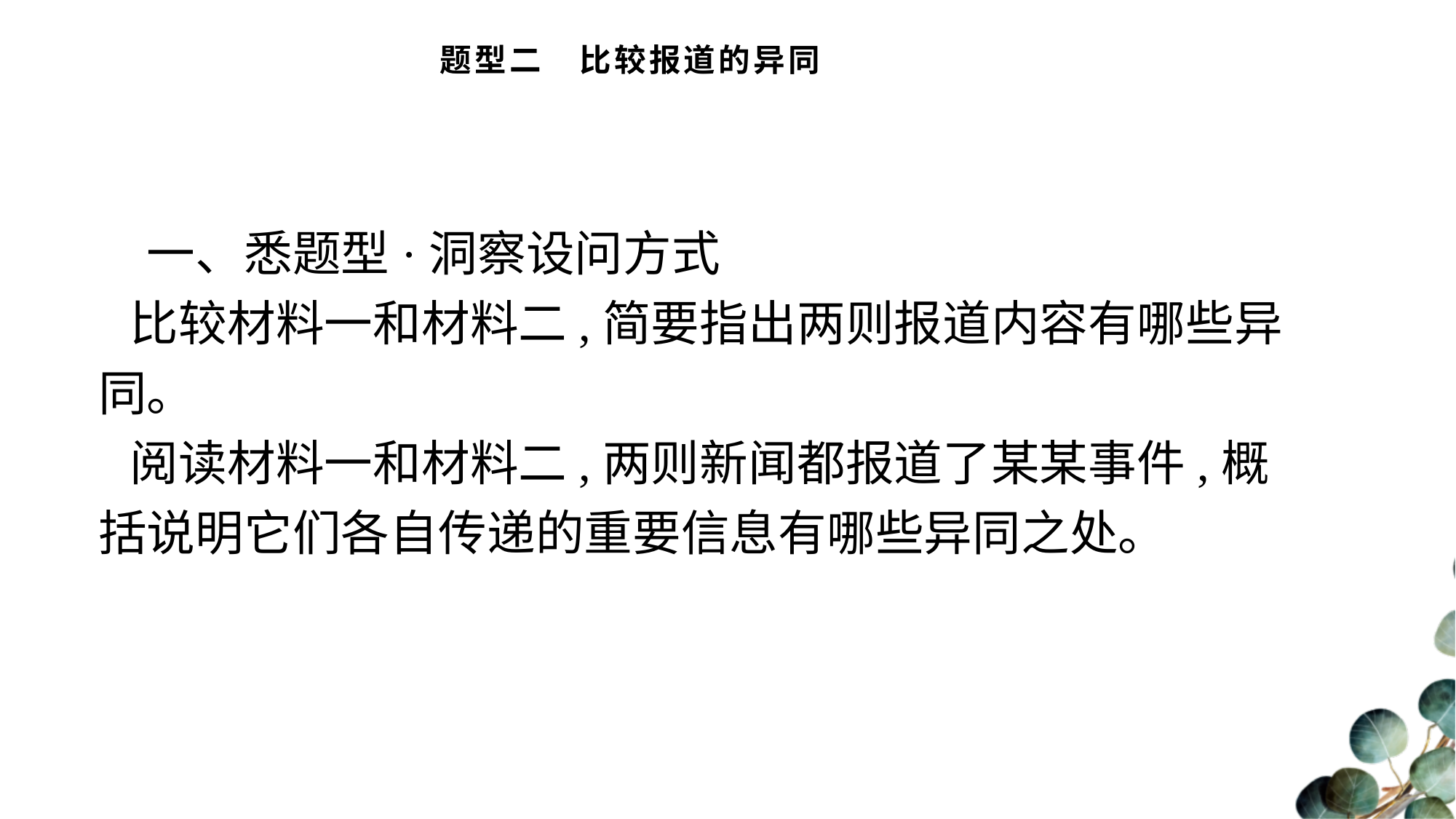

# 题型二　比较报道的异同
一、悉题型·洞察设问方式
比较材料一和材料二,简要指出两则报道内容有哪些异同。
阅读材料一和材料二,两则新闻都报道了某某事件,概括说明它们各自传递的重要信息有哪些异同之处。